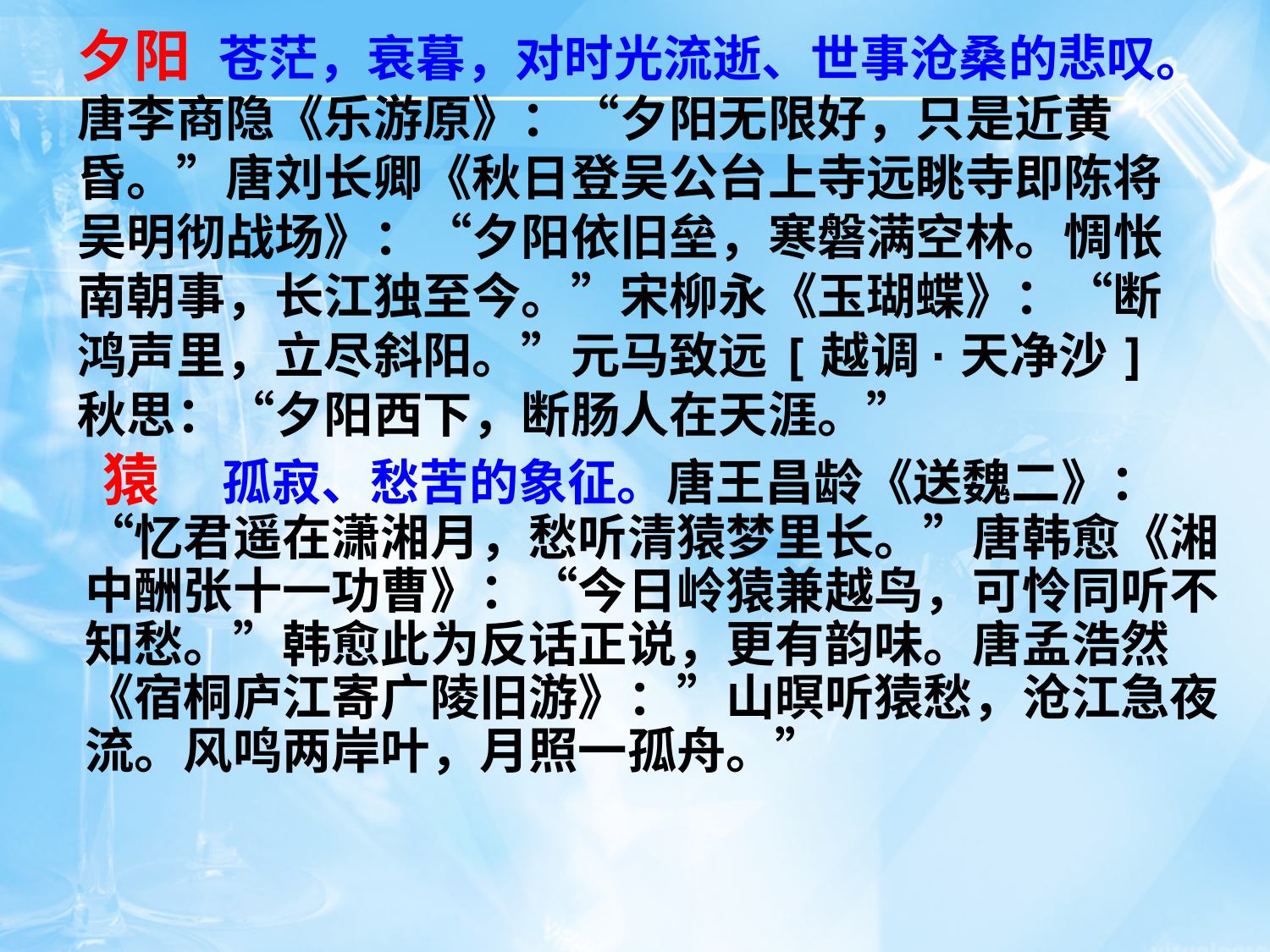

# 夕阳   苍茫，衰暮，对时光流逝、世事沧桑的悲叹。唐李商隐《乐游原》：“夕阳无限好，只是近黄昏。”唐刘长卿《秋日登吴公台上寺远眺寺即陈将吴明彻战场》：“夕阳依旧垒，寒磐满空林。惆怅南朝事，长江独至今。”宋柳永《玉瑚蝶》：“断鸿声里，立尽斜阳。”元马致远[越调·天净沙]秋思：“夕阳西下，断肠人在天涯。”
    猿     孤寂、愁苦的象征。唐王昌龄《送魏二》：“忆君遥在潇湘月，愁听清猿梦里长。”唐韩愈《湘中酬张十一功曹》：“今日岭猿兼越鸟，可怜同听不知愁。”韩愈此为反话正说，更有韵味。唐孟浩然《宿桐庐江寄广陵旧游》：”山暝听猿愁，沧江急夜流。风鸣两岸叶，月照一孤舟。”